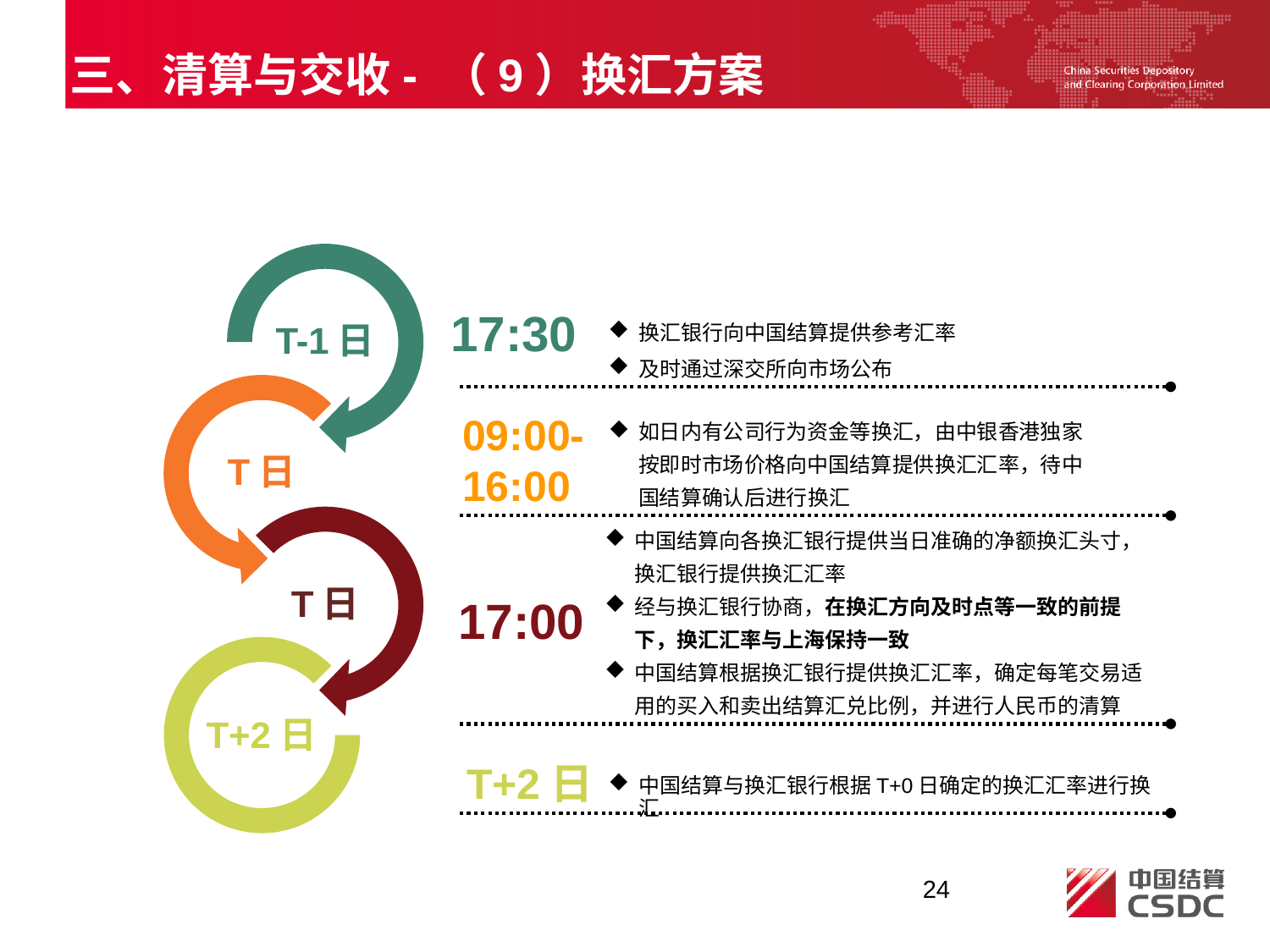

三、清算与交收- （9）换汇方案
T-1日
T日
T日
T+2日
17:30
换汇银行向中国结算提供参考汇率
及时通过深交所向市场公布
09:00-
16:00
如日内有公司行为资金等换汇，由中银香港独家按即时市场价格向中国结算提供换汇汇率，待中国结算确认后进行换汇
中国结算向各换汇银行提供当日准确的净额换汇头寸，换汇银行提供换汇汇率
经与换汇银行协商，在换汇方向及时点等一致的前提下，换汇汇率与上海保持一致
中国结算根据换汇银行提供换汇汇率，确定每笔交易适用的买入和卖出结算汇兑比例，并进行人民币的清算
17:00
T+2日
中国结算与换汇银行根据T+0日确定的换汇汇率进行换汇
24